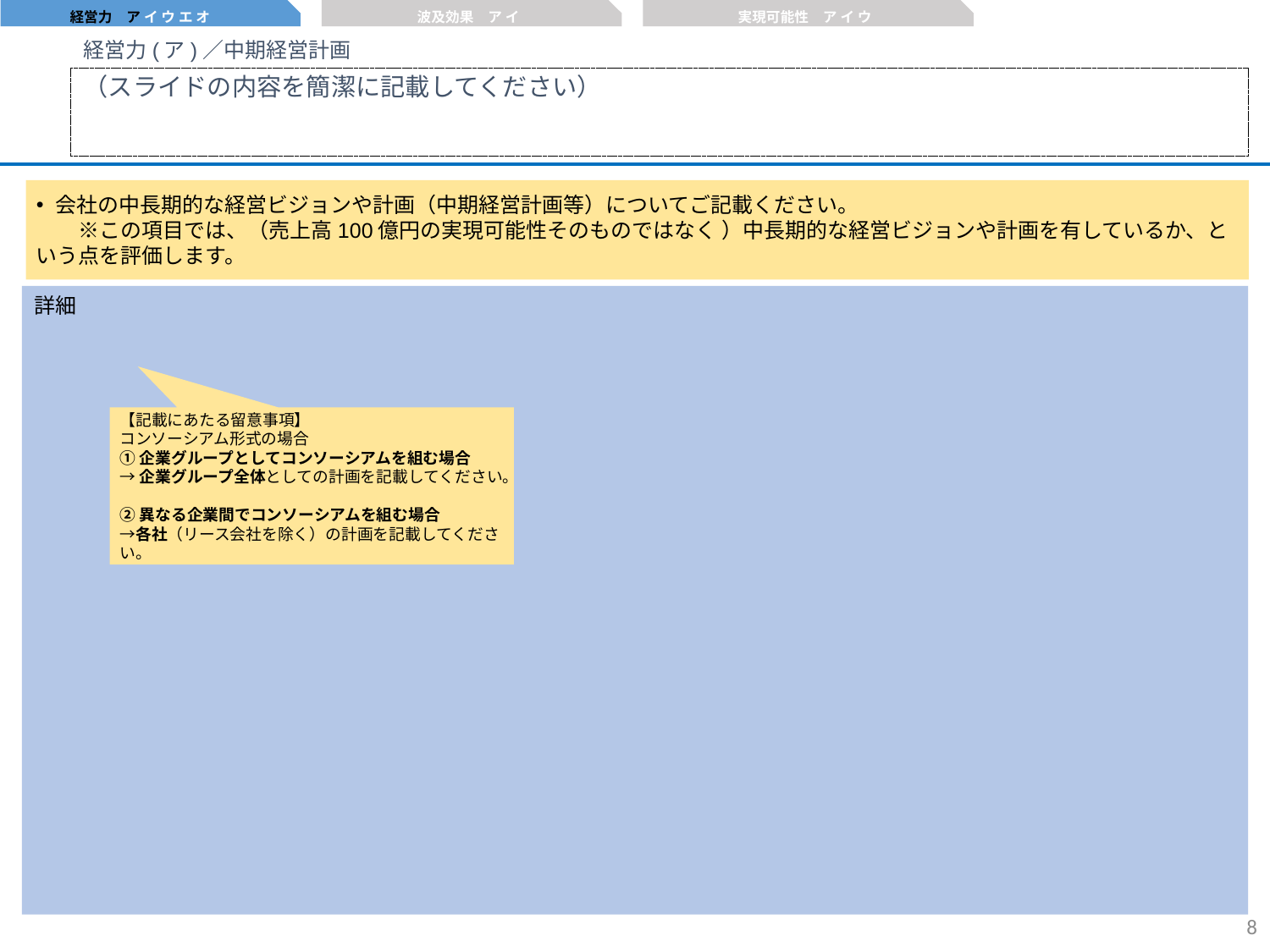

経営力　ア イ ウ エ オ
波及効果　ア イ
実現可能性　ア イ ウ
経営力(ア)／中期経営計画
（スライドの内容を簡潔に記載してください）
会社の中長期的な経営ビジョンや計画（中期経営計画等）についてご記載ください。
　　※この項目では、（売上高100億円の実現可能性そのものではなく ）中長期的な経営ビジョンや計画を有しているか、という点を評価します。
詳細
【記載にあたる留意事項】
コンソーシアム形式の場合
①企業グループとしてコンソーシアムを組む場合
→企業グループ全体としての計画を記載してください。

②異なる企業間でコンソーシアムを組む場合
→各社（リース会社を除く）の計画を記載してください。
8